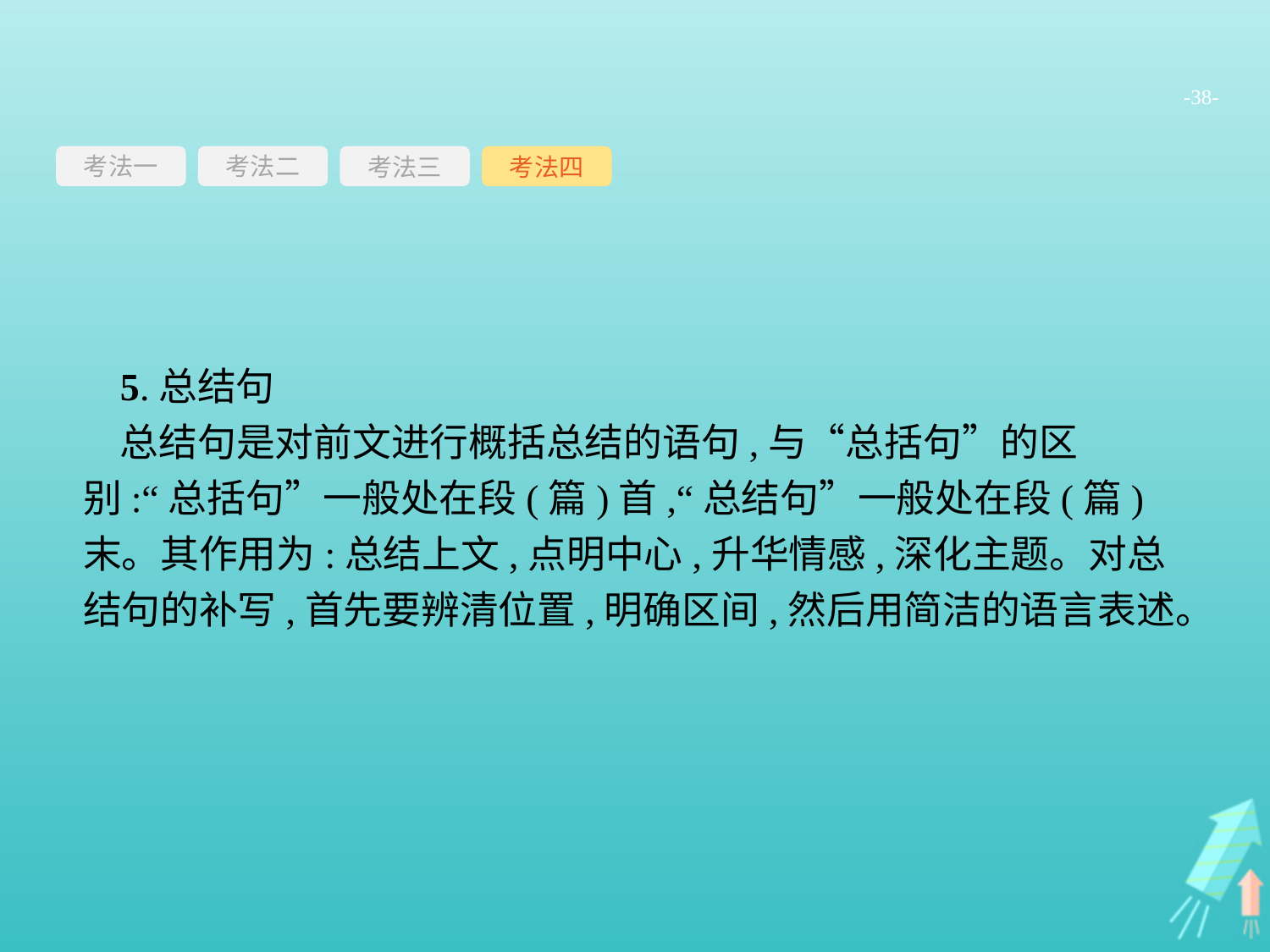

-38-
考法一
考法三
考法四
考法二
5.总结句
总结句是对前文进行概括总结的语句,与“总括句”的区别:“总括句”一般处在段(篇)首,“总结句”一般处在段(篇)末。其作用为:总结上文,点明中心,升华情感,深化主题。对总结句的补写,首先要辨清位置,明确区间,然后用简洁的语言表述。